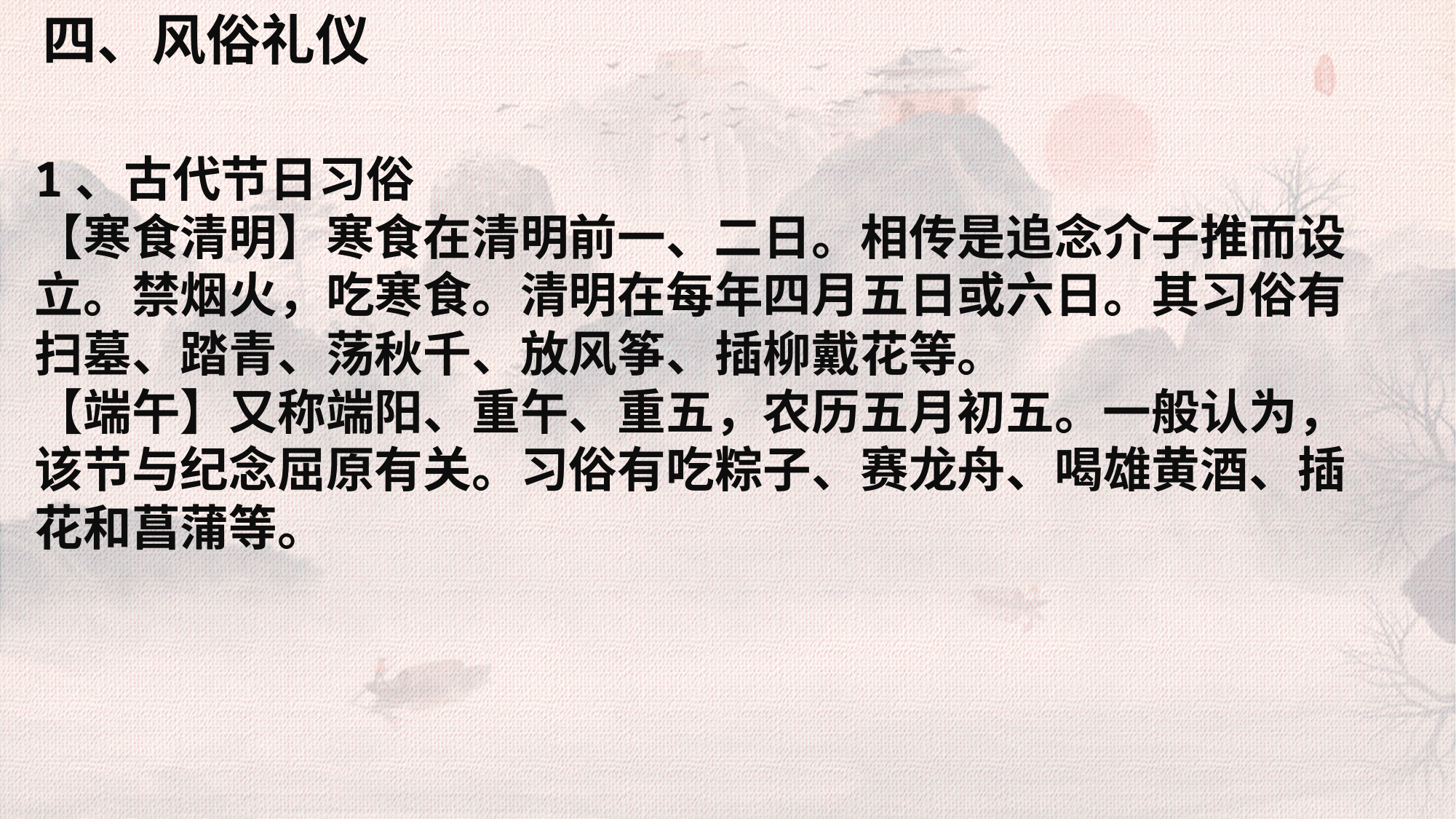

四、风俗礼仪
1、古代节日习俗
【寒食清明】寒食在清明前一、二日。相传是追念介子推而设立。禁烟火，吃寒食。清明在每年四月五日或六日。其习俗有扫墓、踏青、荡秋千、放风筝、插柳戴花等。
【端午】又称端阳、重午、重五，农历五月初五。一般认为，该节与纪念屈原有关。习俗有吃粽子、赛龙舟、喝雄黄酒、插花和菖蒲等。